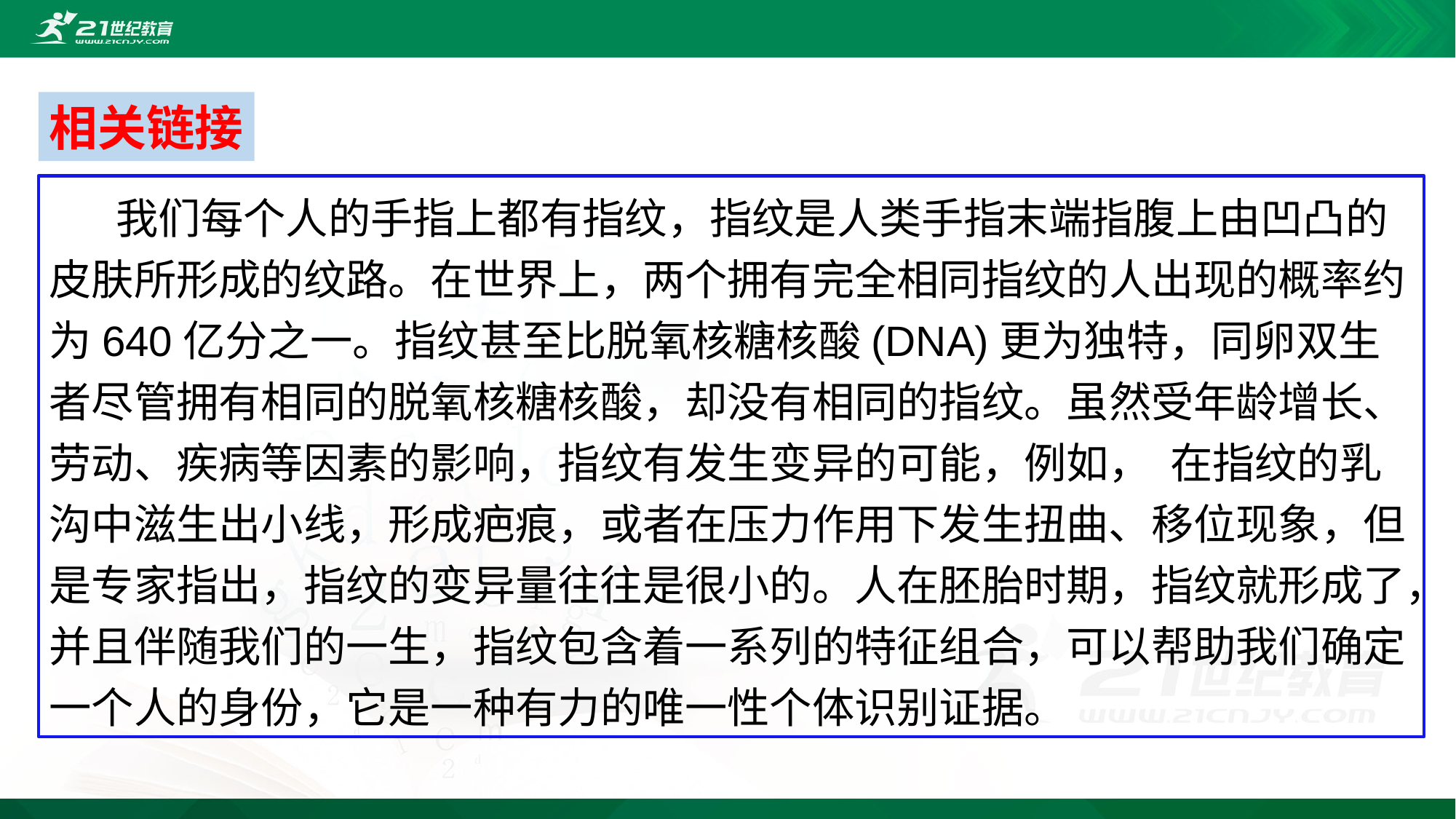

相关链接
      我们每个人的手指上都有指纹，指纹是人类手指末端指腹上由凹凸的皮肤所形成的纹路。在世界上，两个拥有完全相同指纹的人出现的概率约为640亿分之一。指纹甚至比脱氧核糖核酸(DNA)更为独特，同卵双生者尽管拥有相同的脱氧核糖核酸，却没有相同的指纹。虽然受年龄增长、劳动、疾病等因素的影响，指纹有发生变异的可能，例如，  在指纹的乳沟中滋生出小线，形成疤痕，或者在压力作用下发生扭曲、移位现象，但是专家指出，指纹的变异量往往是很小的。人在胚胎时期，指纹就形成了，并且伴随我们的一生，指纹包含着一系列的特征组合，可以帮助我们确定一个人的身份，它是一种有力的唯一性个体识别证据。